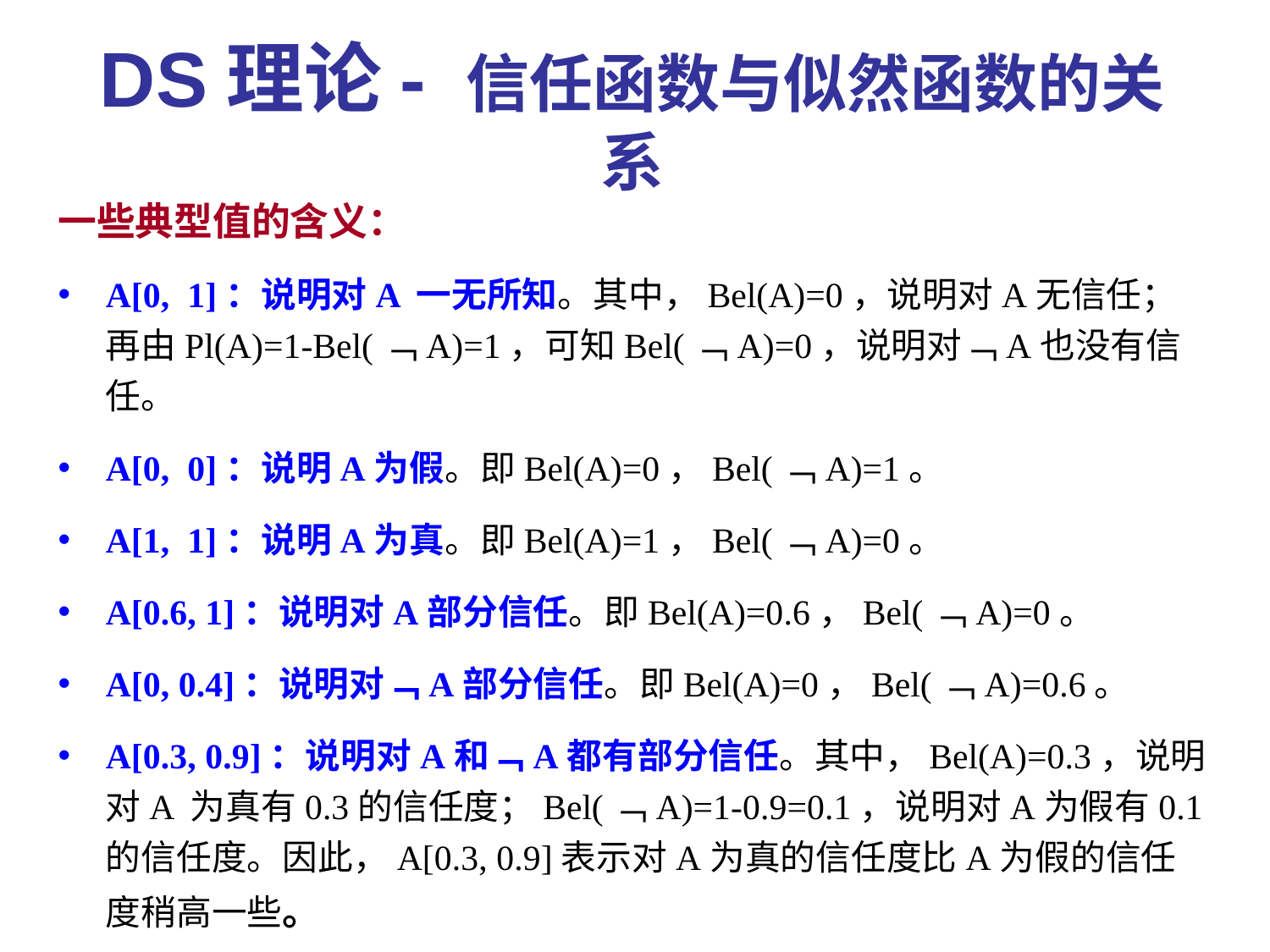

DS理论- 信任函数与似然函数的关系
一些典型值的含义：
A[0,  1]：说明对A 一无所知。其中，Bel(A)=0，说明对A无信任；再由Pl(A)=1-Bel(﹁A)=1，可知Bel(﹁A)=0，说明对﹁A也没有信任。
A[0,  0]：说明A为假。即Bel(A)=0，Bel(﹁A)=1。
A[1,  1]：说明A为真。即Bel(A)=1，Bel(﹁A)=0。
A[0.6, 1]：说明对A部分信任。即Bel(A)=0.6，Bel(﹁A)=0。
A[0, 0.4]：说明对﹁A部分信任。即Bel(A)=0，Bel(﹁A)=0.6。
A[0.3, 0.9]：说明对A和﹁A都有部分信任。其中，Bel(A)=0.3，说明对A 为真有0.3的信任度；Bel(﹁A)=1-0.9=0.1，说明对A为假有0.1的信任度。因此，A[0.3, 0.9]表示对A为真的信任度比A为假的信任度稍高一些。